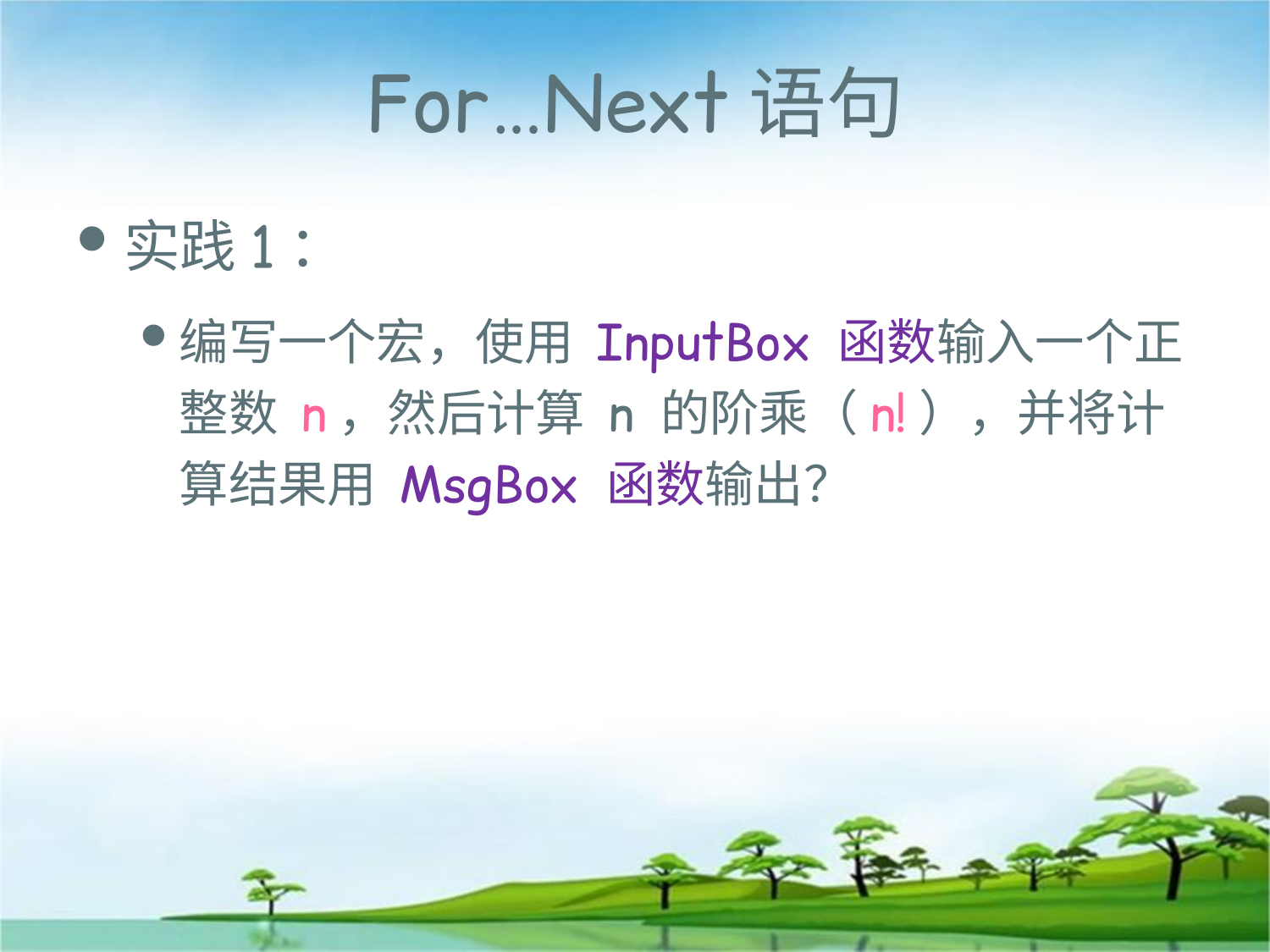

# For…Next语句
实践1：
编写一个宏，使用 InputBox 函数输入一个正整数 n，然后计算 n 的阶乘（n!），并将计算结果用 MsgBox 函数输出？